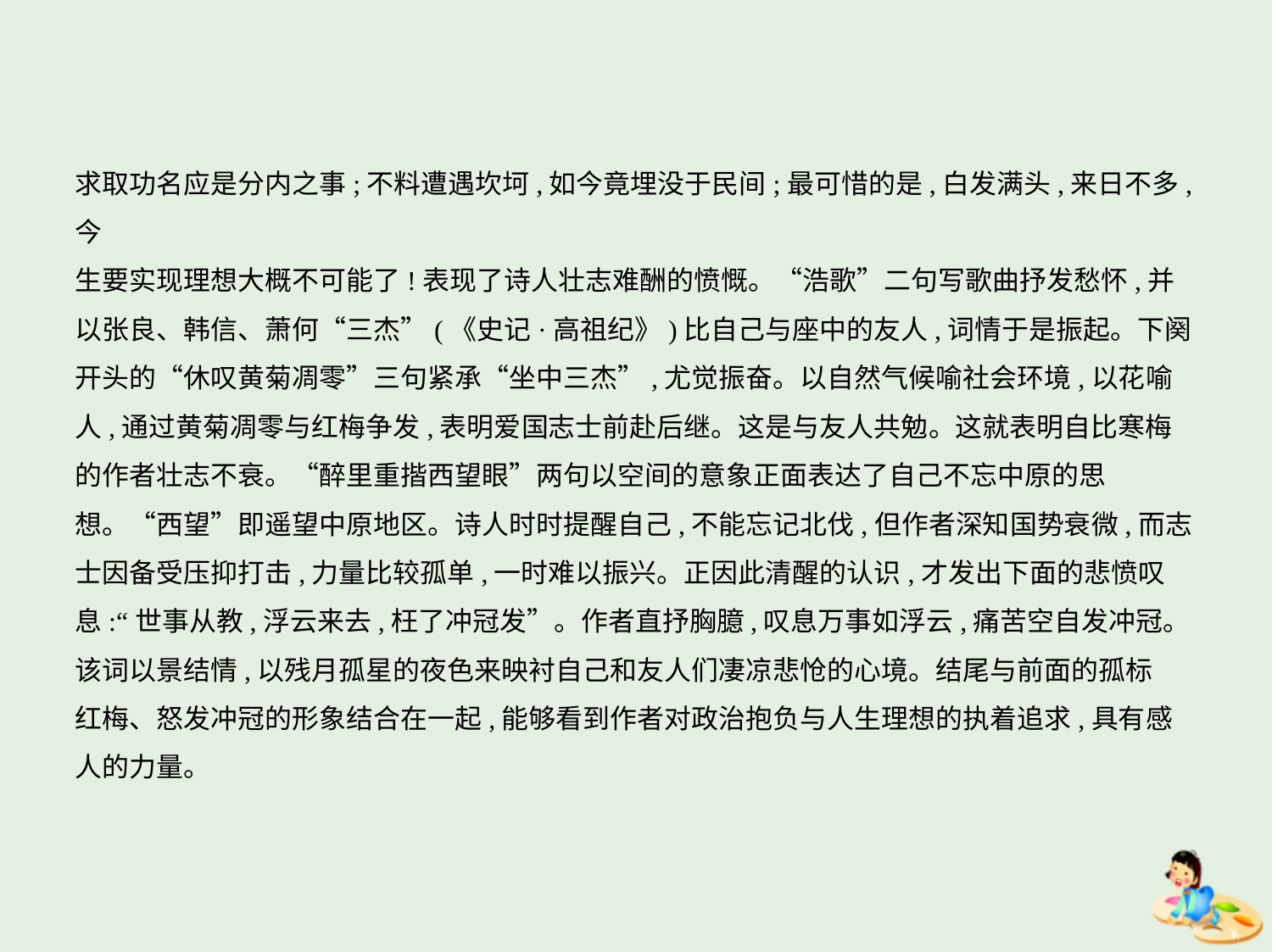

求取功名应是分内之事;不料遭遇坎坷,如今竟埋没于民间;最可惜的是,白发满头,来日不多,今
生要实现理想大概不可能了!表现了诗人壮志难酬的愤慨。“浩歌”二句写歌曲抒发愁怀,并
以张良、韩信、萧何“三杰”(《史记·高祖纪》)比自己与座中的友人,词情于是振起。下阕
开头的“休叹黄菊凋零”三句紧承“坐中三杰”,尤觉振奋。以自然气候喻社会环境,以花喻
人,通过黄菊凋零与红梅争发,表明爱国志士前赴后继。这是与友人共勉。这就表明自比寒梅
的作者壮志不衰。“醉里重揩西望眼”两句以空间的意象正面表达了自己不忘中原的思
想。“西望”即遥望中原地区。诗人时时提醒自己,不能忘记北伐,但作者深知国势衰微,而志
士因备受压抑打击,力量比较孤单,一时难以振兴。正因此清醒的认识,才发出下面的悲愤叹
息:“世事从教,浮云来去,枉了冲冠发”。作者直抒胸臆,叹息万事如浮云,痛苦空自发冲冠。
该词以景结情,以残月孤星的夜色来映衬自己和友人们凄凉悲怆的心境。结尾与前面的孤标
红梅、怒发冲冠的形象结合在一起,能够看到作者对政治抱负与人生理想的执着追求,具有感
人的力量。